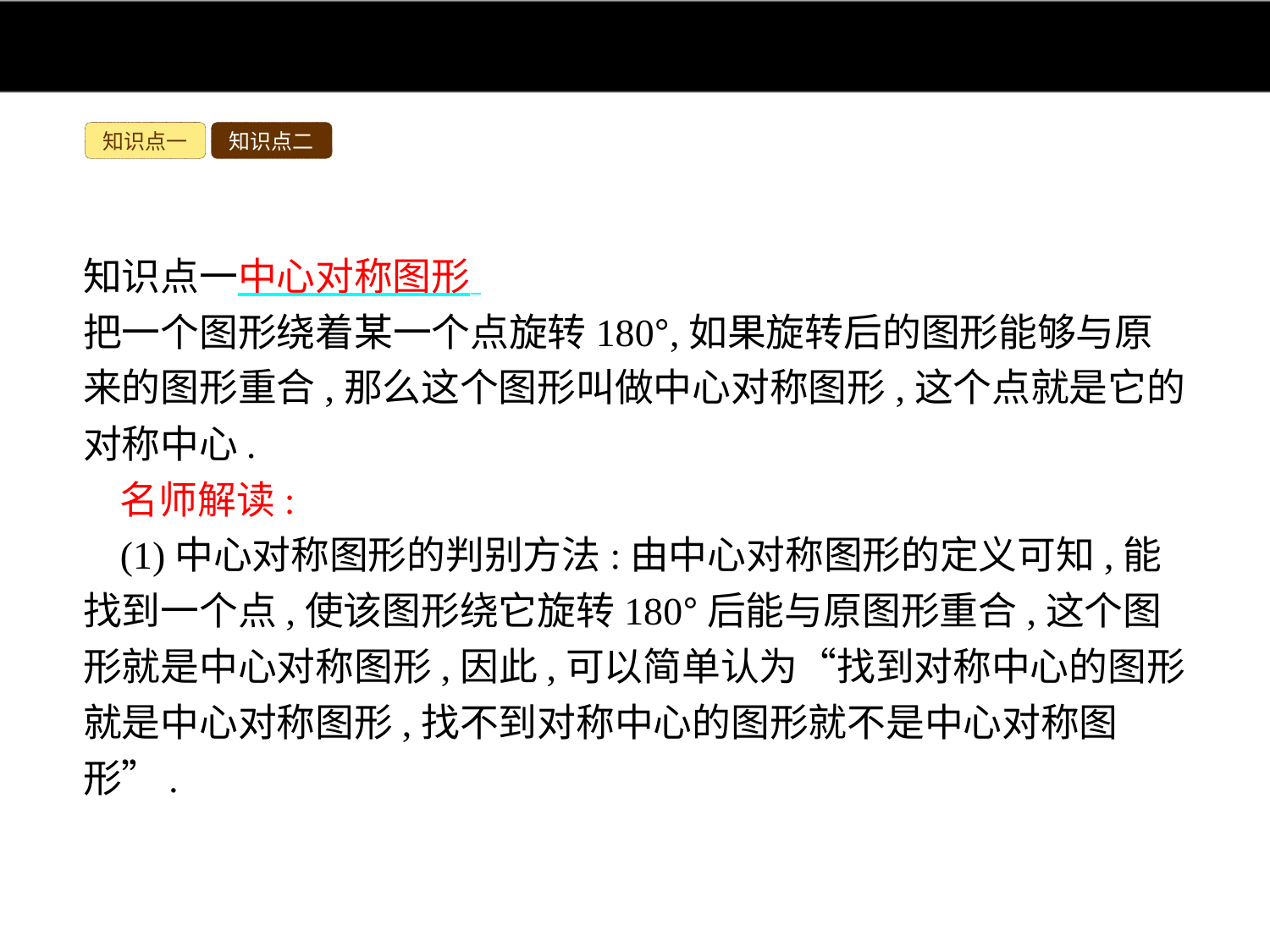

知识点一
知识点二
知识点一中心对称图形
把一个图形绕着某一个点旋转180°,如果旋转后的图形能够与原来的图形重合,那么这个图形叫做中心对称图形,这个点就是它的对称中心.
名师解读:
(1)中心对称图形的判别方法:由中心对称图形的定义可知,能找到一个点,使该图形绕它旋转180°后能与原图形重合,这个图形就是中心对称图形,因此,可以简单认为“找到对称中心的图形就是中心对称图形,找不到对称中心的图形就不是中心对称图形”.